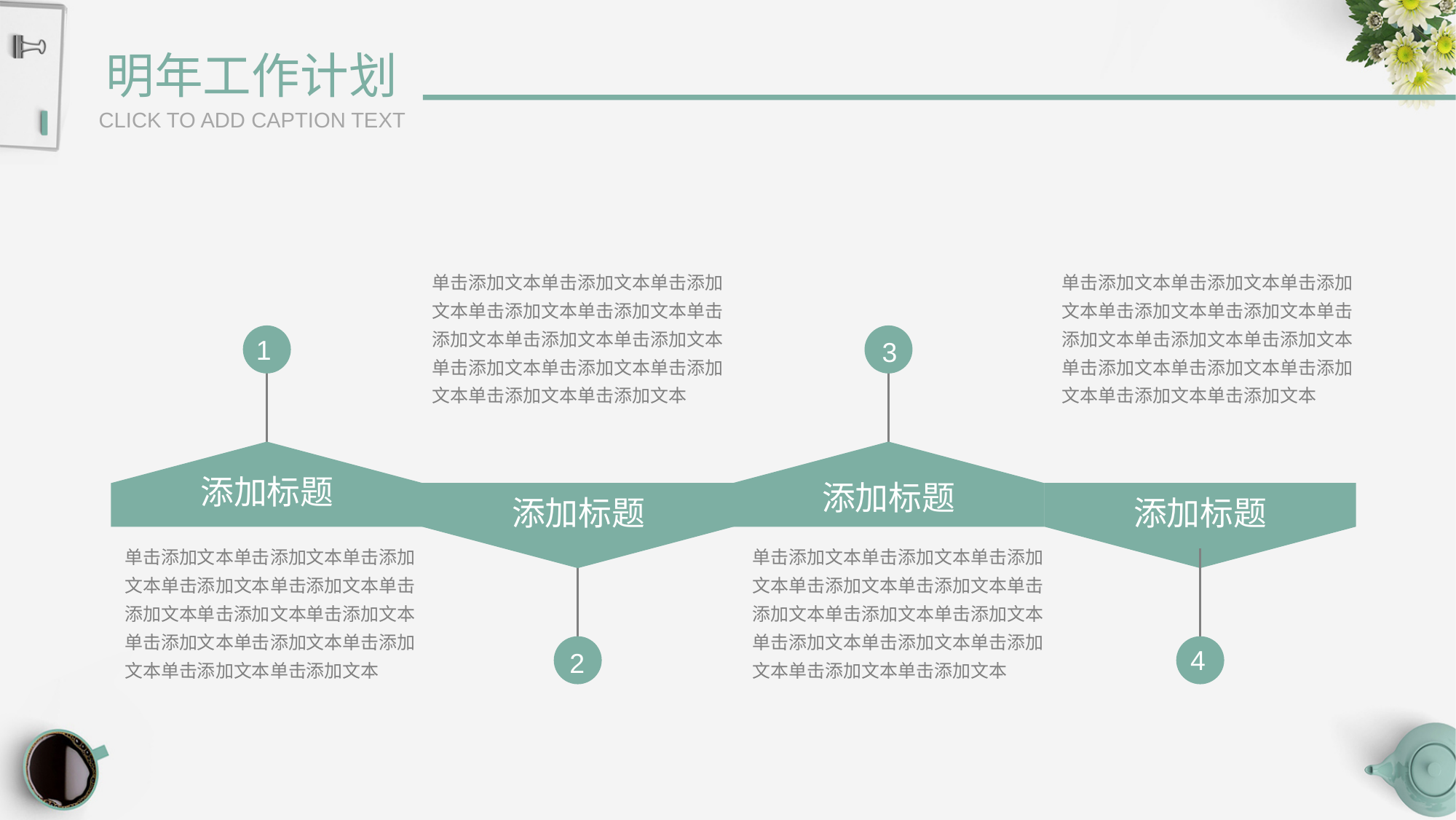

明年工作计划

CLICK TO ADD CAPTION TEXT
单击添加文本单击添加文本单击添加文本单击添加文本单击添加文本单击添加文本单击添加文本单击添加文本单击添加文本单击添加文本单击添加文本单击添加文本单击添加文本
单击添加文本单击添加文本单击添加文本单击添加文本单击添加文本单击添加文本单击添加文本单击添加文本单击添加文本单击添加文本单击添加文本单击添加文本单击添加文本

1

3

添加标题

添加标题

添加标题

添加标题
单击添加文本单击添加文本单击添加文本单击添加文本单击添加文本单击添加文本单击添加文本单击添加文本单击添加文本单击添加文本单击添加文本单击添加文本单击添加文本
单击添加文本单击添加文本单击添加文本单击添加文本单击添加文本单击添加文本单击添加文本单击添加文本单击添加文本单击添加文本单击添加文本单击添加文本单击添加文本

2

4